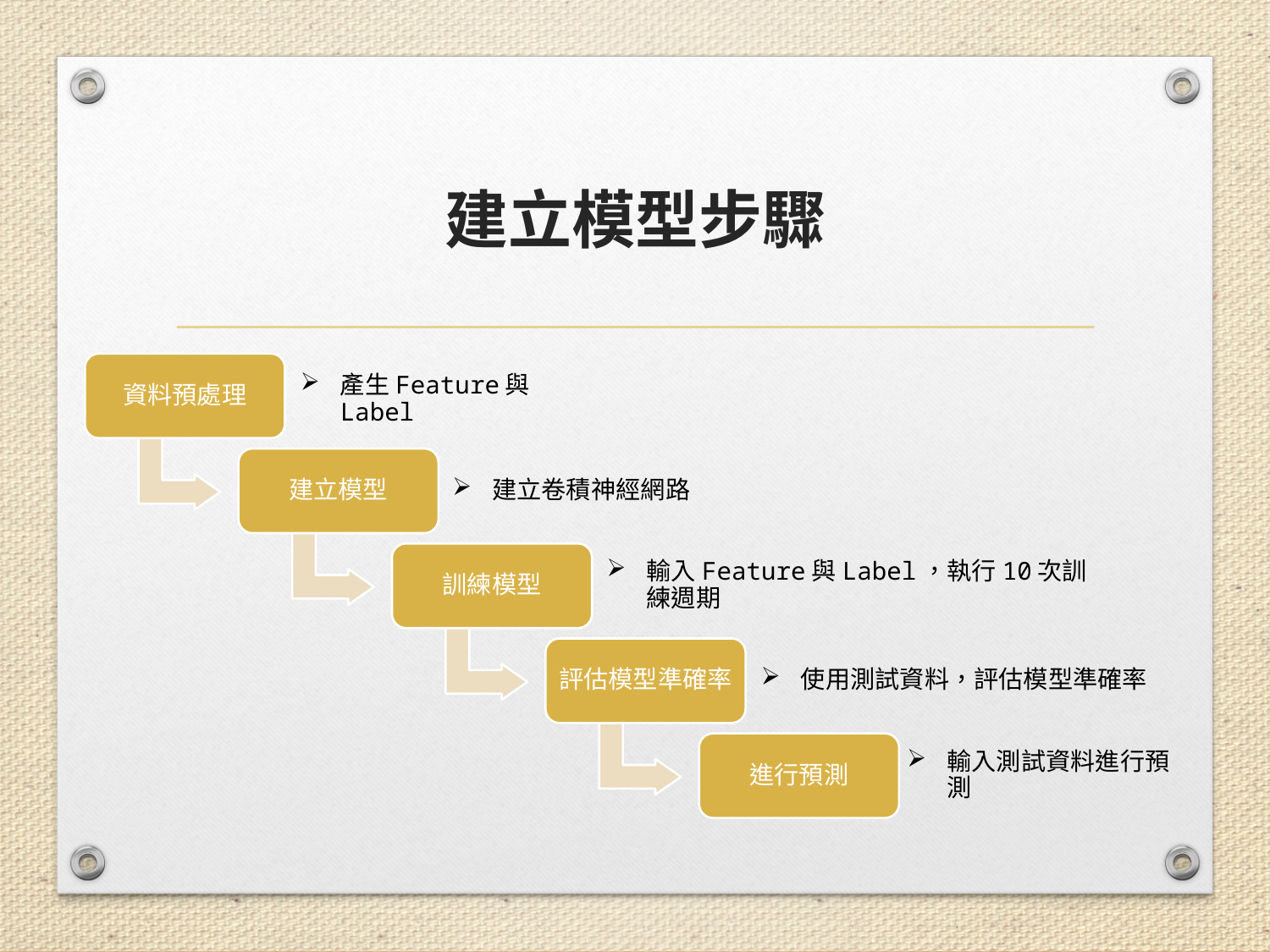

# 建立模型步驟

資料預處理
產生Feature與Label

建立模型
建立卷積神經網路

訓練模型
輸入Feature與Label，執行10次訓練週期

評估模型準確率
使用測試資料，評估模型準確率

進行預測
輸入測試資料進行預測